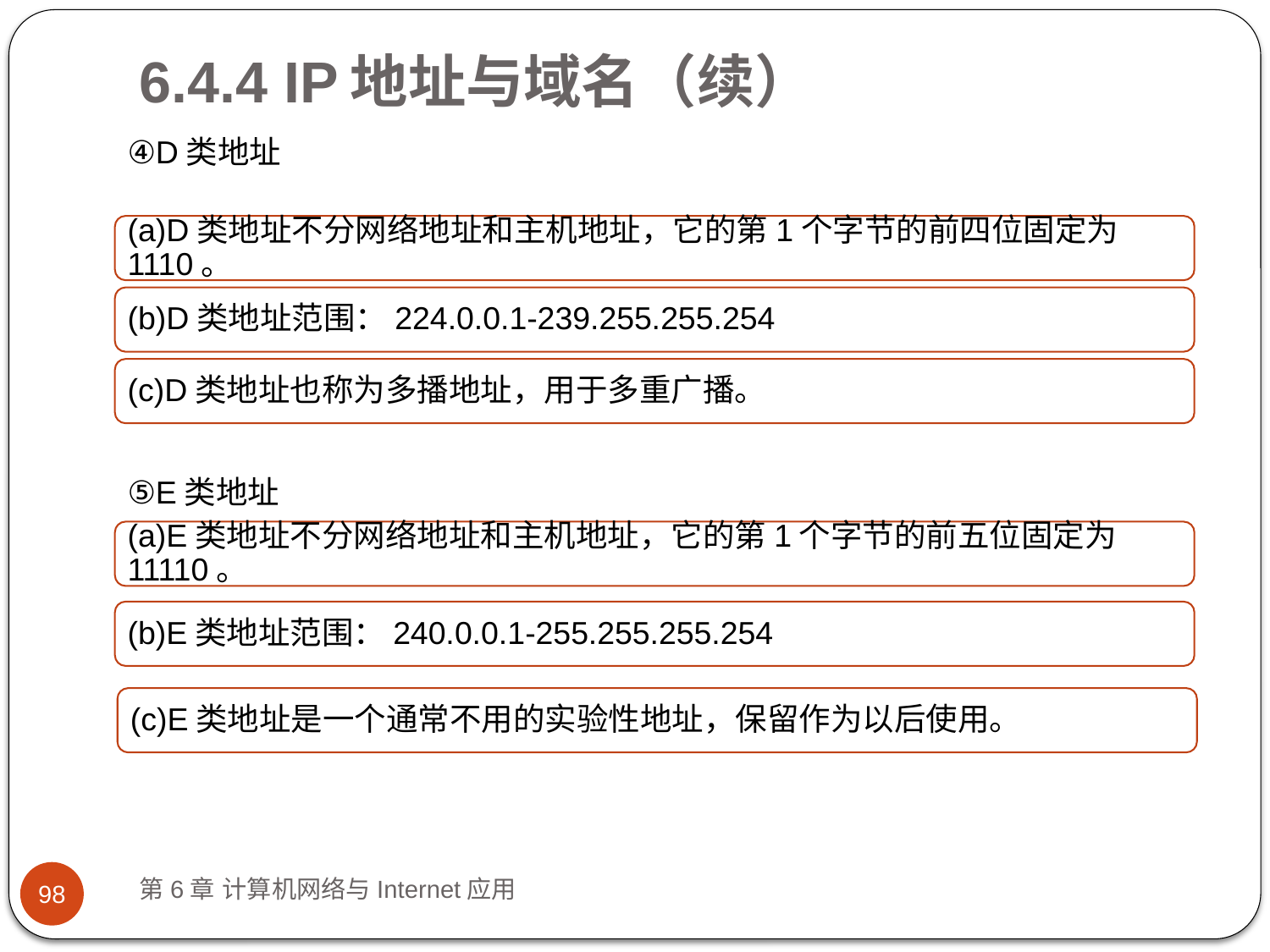

# 6.4.4 IP地址与域名（续）
④D类地址

(a)D类地址不分网络地址和主机地址，它的第1个字节的前四位固定为1110。
(b)D类地址范围：224.0.0.1-239.255.255.254
(c)D类地址也称为多播地址，用于多重广播。
⑤E类地址

(a)E类地址不分网络地址和主机地址，它的第1个字节的前五位固定为11110。
(b)E类地址范围：240.0.0.1-255.255.255.254
(c)E类地址是一个通常不用的实验性地址，保留作为以后使用。
第6章 计算机网络与Internet应用
98